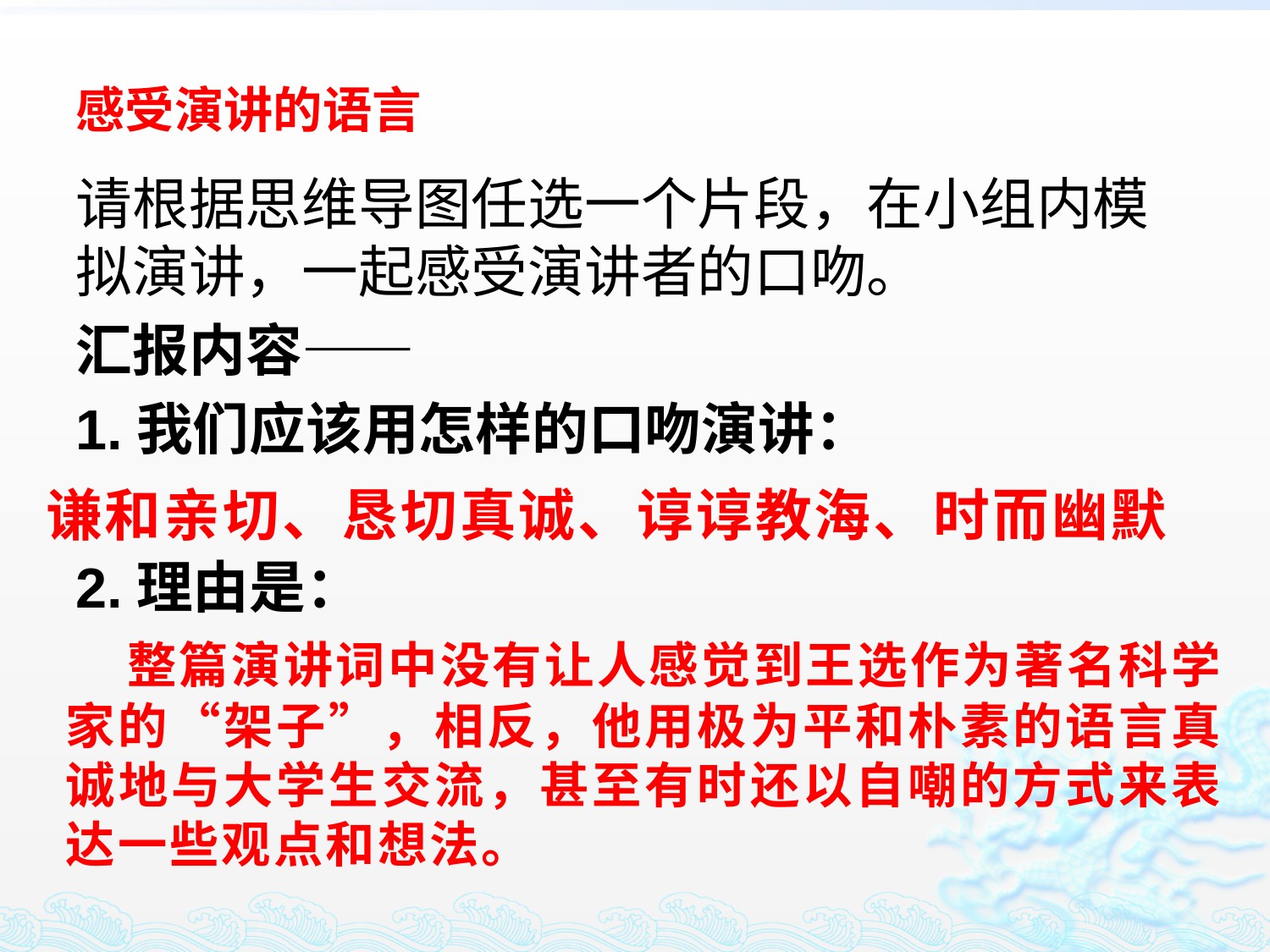

# 感受演讲的语言
请根据思维导图任选一个片段，在小组内模拟演讲，一起感受演讲者的口吻。
汇报内容——
1.我们应该用怎样的口吻演讲：

2.理由是：
谦和亲切、恳切真诚、谆谆教海、时而幽默
   整篇演讲词中没有让人感觉到王选作为著名科学家的“架子”，相反，他用极为平和朴素的语言真诚地与大学生交流，甚至有时还以自嘲的方式来表达一些观点和想法。